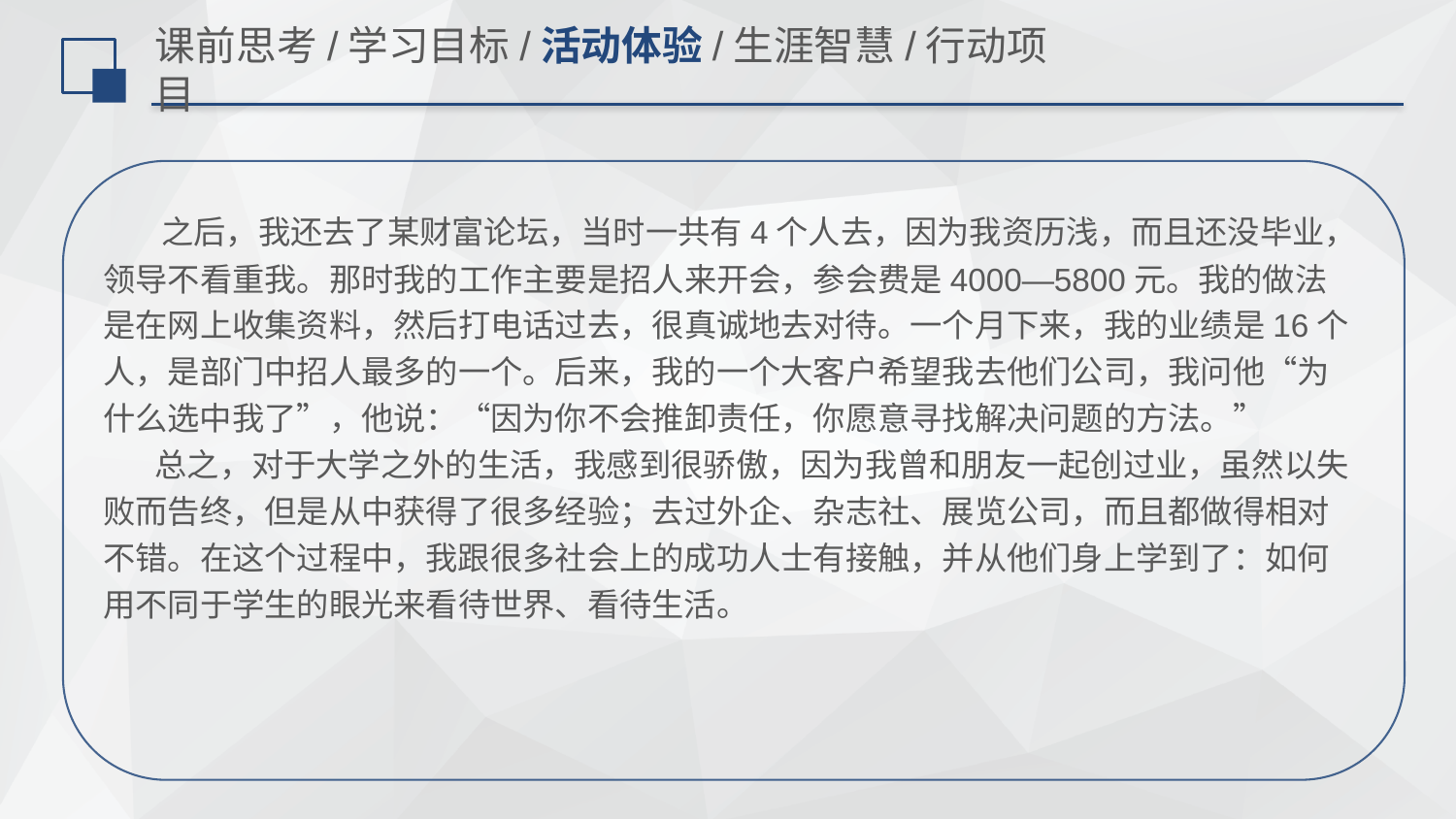

# 课前思考/学习目标/活动体验/生涯智慧/行动项目

      之后，我还去了某财富论坛，当时一共有4个人去，因为我资历浅，而且还没毕业，领导不看重我。那时我的工作主要是招人来开会，参会费是4000—5800元。我的做法是在网上收集资料，然后打电话过去，很真诚地去对待。一个月下来，我的业绩是16个人，是部门中招人最多的一个。后来，我的一个大客户希望我去他们公司，我问他“为什么选中我了”，他说：“因为你不会推卸责任，你愿意寻找解决问题的方法。”
      总之，对于大学之外的生活，我感到很骄傲，因为我曾和朋友一起创过业，虽然以失败而告终，但是从中获得了很多经验；去过外企、杂志社、展览公司，而且都做得相对不错。在这个过程中，我跟很多社会上的成功人士有接触，并从他们身上学到了：如何用不同于学生的眼光来看待世界、看待生活。